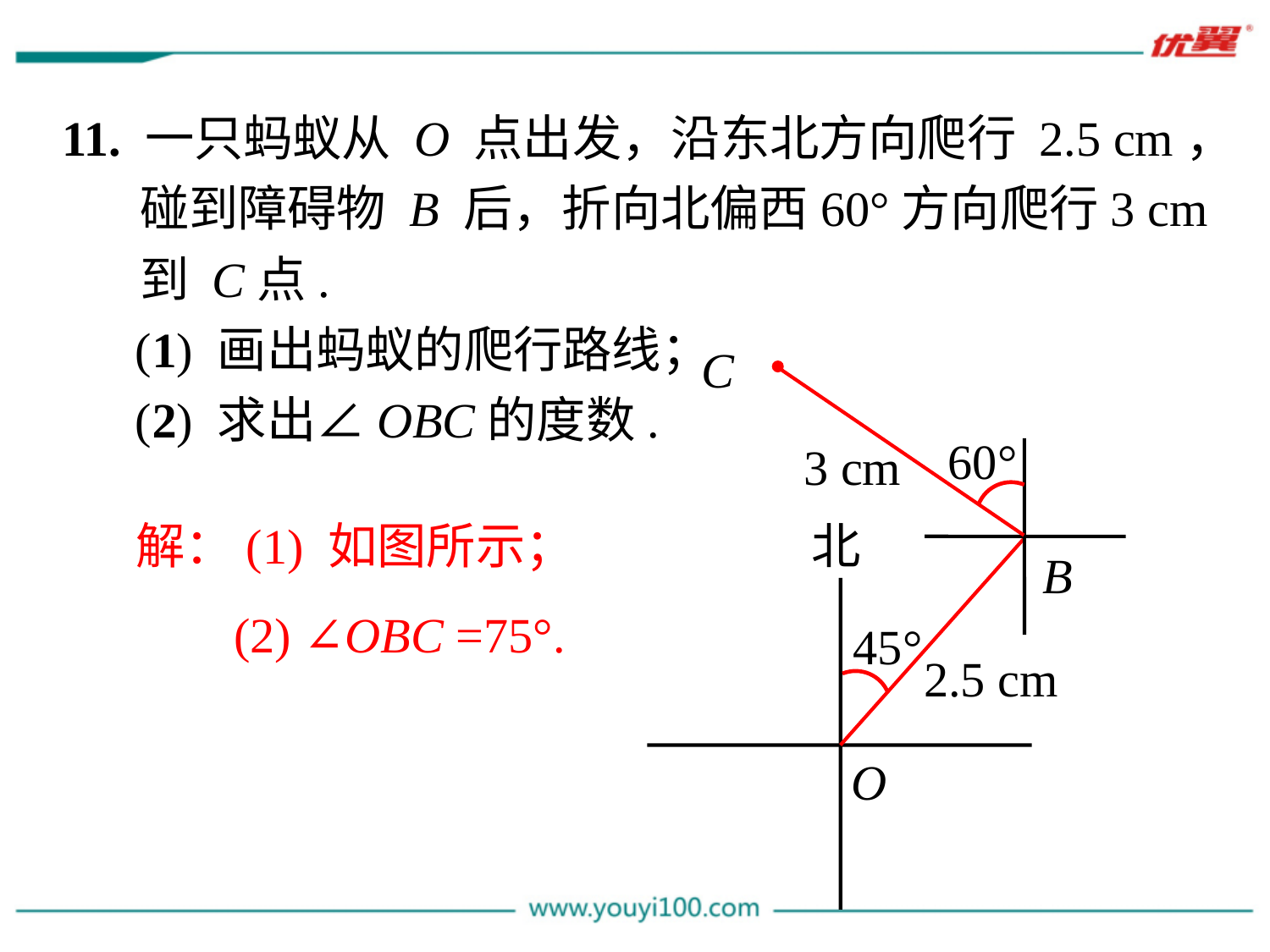

11. 一只蚂蚁从 O 点出发，沿东北方向爬行 2.5 cm，
      碰到障碍物 B 后，折向北偏西60°方向爬行3 cm
      到 C点.
      (1) 画出蚂蚁的爬行路线；
      (2) 求出∠OBC的度数.
C

60°
3 cm

解：(1) 如图所示；
        (2) ∠OBC =75°.

北

B

45°
2.5 cm

O